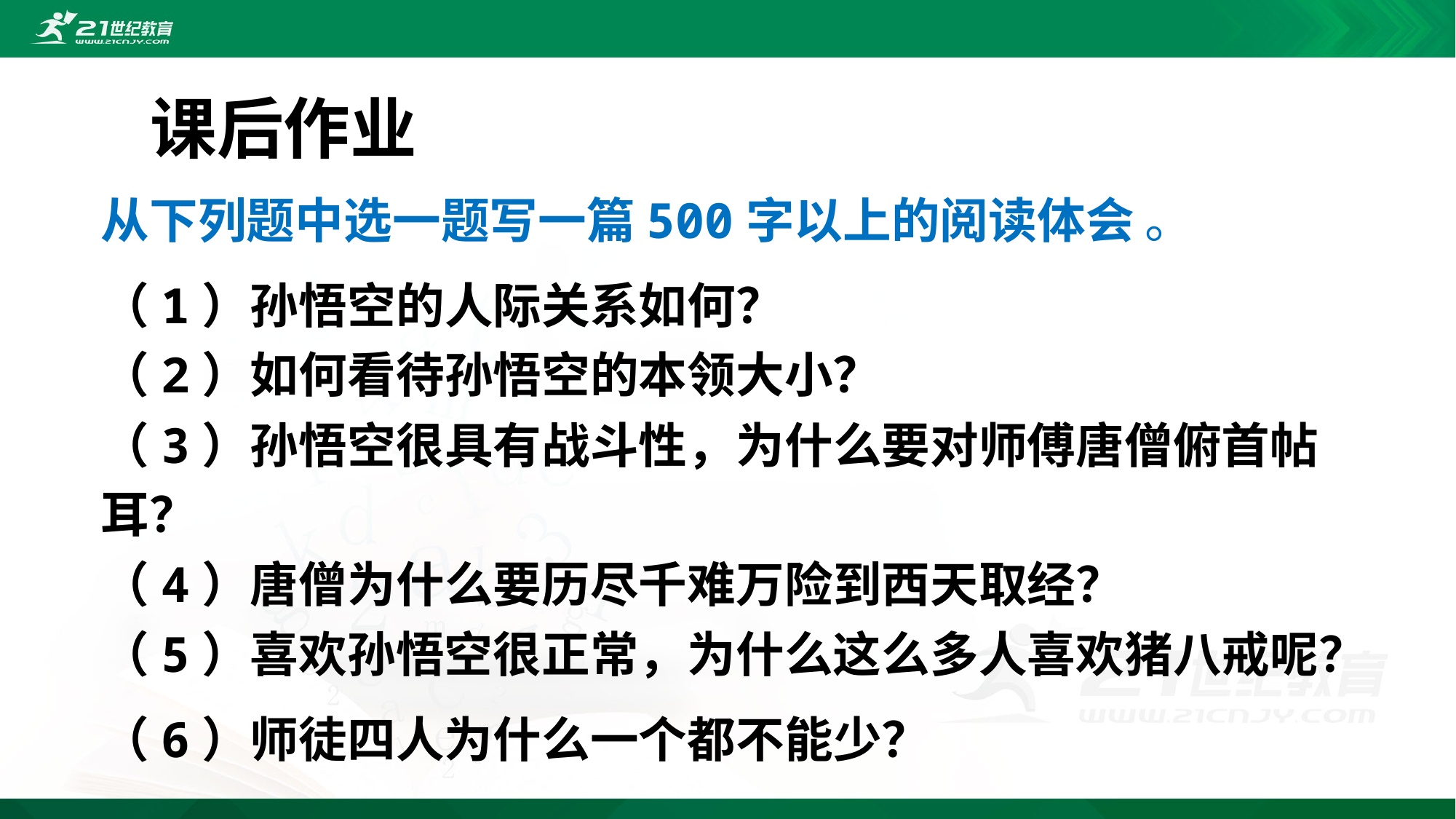

课后作业
从下列题中选一题写一篇500字以上的阅读体会 。
（1）孙悟空的人际关系如何？
（2）如何看待孙悟空的本领大小？
（3）孙悟空很具有战斗性，为什么要对师傅唐僧俯首帖耳？
（4）唐僧为什么要历尽千难万险到西天取经？
（5）喜欢孙悟空很正常，为什么这么多人喜欢猪八戒呢？
（6）师徒四人为什么一个都不能少？